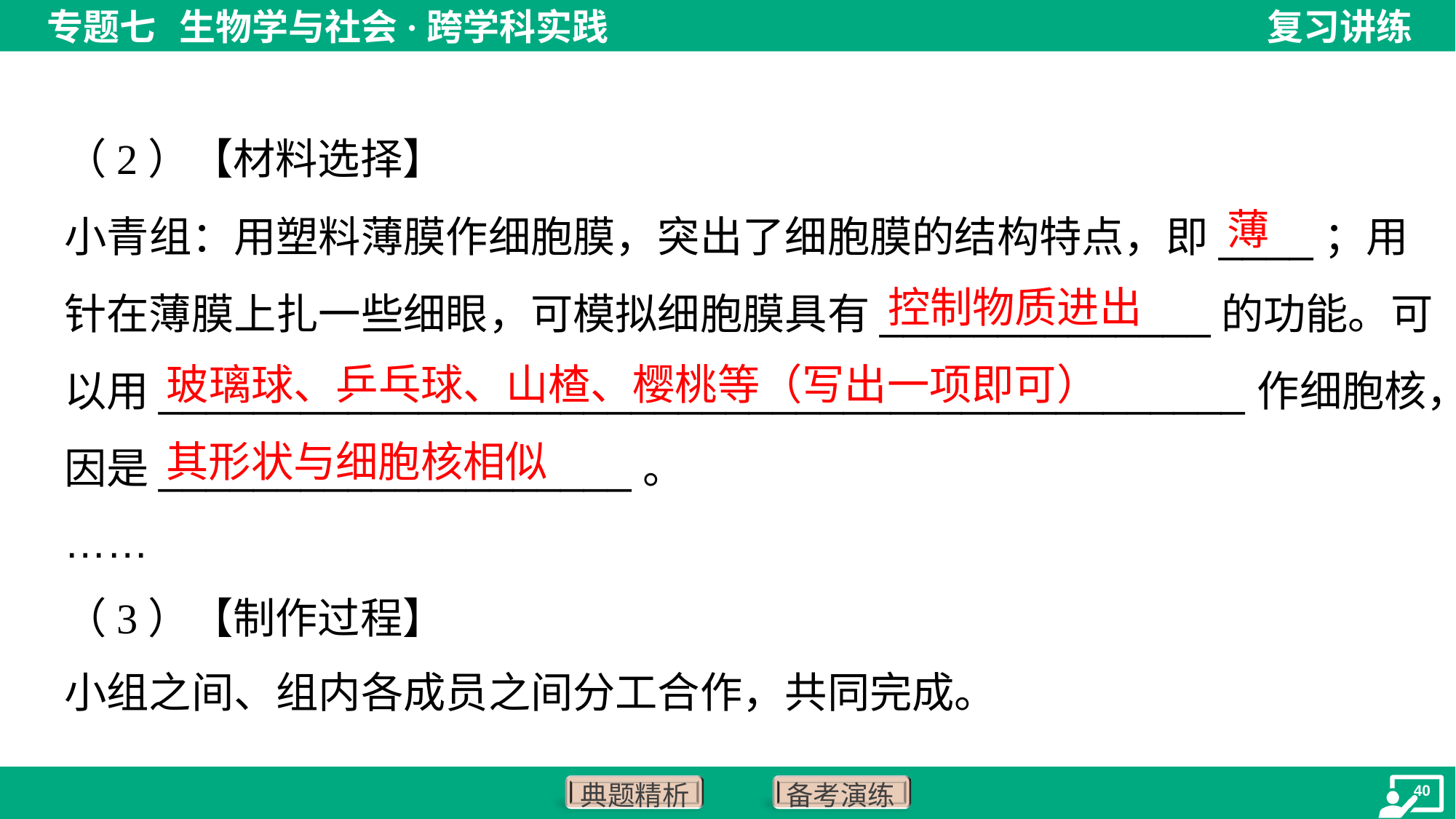

（2）【材料选择】
小青组：用塑料薄膜作细胞膜，突出了细胞膜的结构特点，即____；用
针在薄膜上扎一些细眼，可模拟细胞膜具有______________的功能。可
以用______________________________________________作细胞核，原
因是____________________。
……
薄
控制物质进出
玻璃球、乒乓球、山楂、樱桃等（写出一项即可）
其形状与细胞核相似
（3）【制作过程】
小组之间、组内各成员之间分工合作，共同完成。